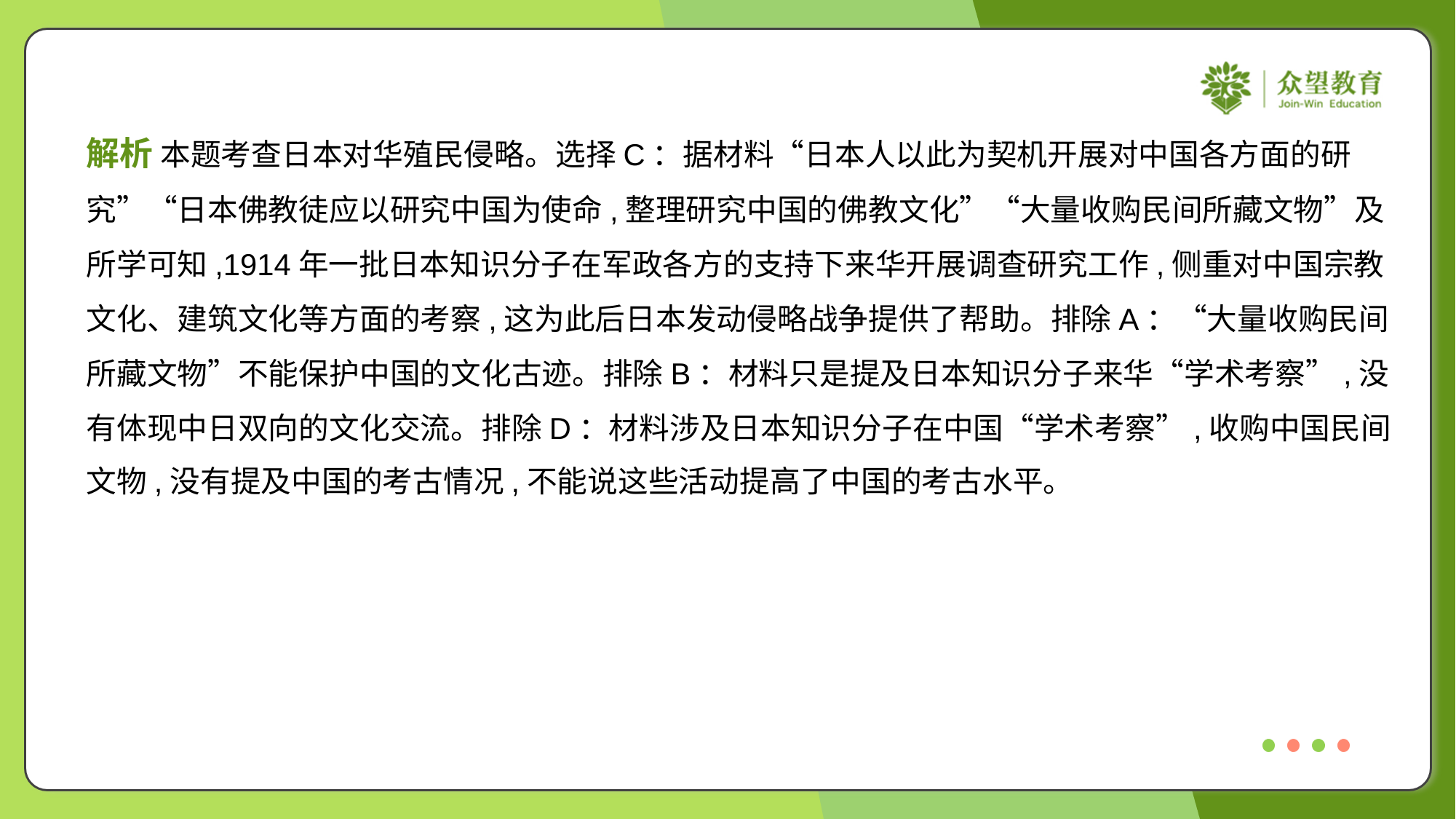

解析 本题考查日本对华殖民侵略。选择C：据材料“日本人以此为契机开展对中国各方面的研
究”“日本佛教徒应以研究中国为使命,整理研究中国的佛教文化”“大量收购民间所藏文物”及
所学可知,1914年一批日本知识分子在军政各方的支持下来华开展调查研究工作,侧重对中国宗教
文化、建筑文化等方面的考察,这为此后日本发动侵略战争提供了帮助。排除A：“大量收购民间
所藏文物”不能保护中国的文化古迹。排除B：材料只是提及日本知识分子来华“学术考察”,没
有体现中日双向的文化交流。排除D：材料涉及日本知识分子在中国“学术考察”,收购中国民间
文物,没有提及中国的考古情况,不能说这些活动提高了中国的考古水平。